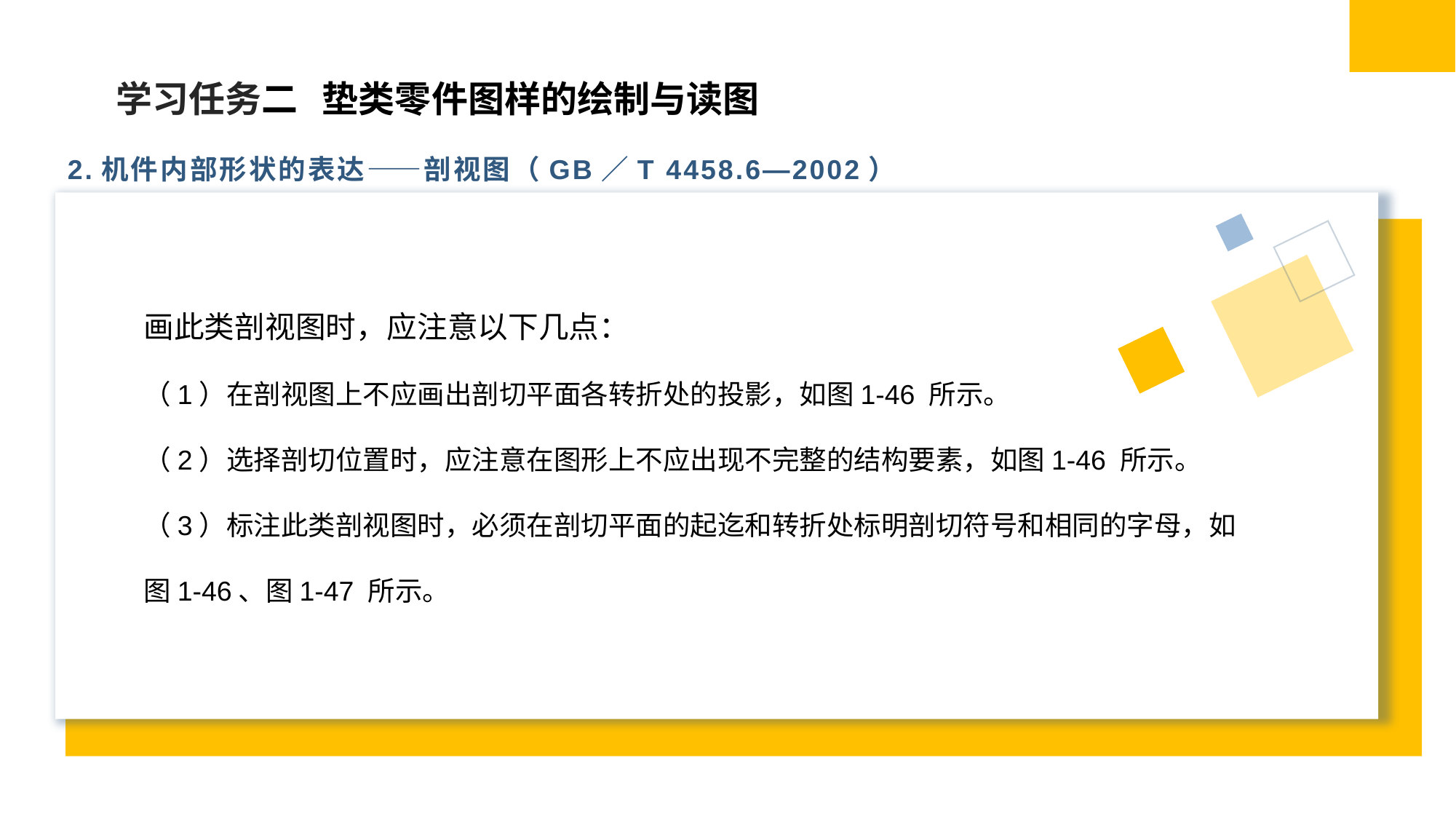

学习任务二   垫类零件图样的绘制与读图
2.机件内部形状的表达——剖视图（GB／T 4458.6—2002）
向视图

画此类剖视图时，应注意以下几点：
（1）在剖视图上不应画出剖切平面各转折处的投影，如图1-46 所示。
（2）选择剖切位置时，应注意在图形上不应出现不完整的结构要素，如图1-46 所示。
（3）标注此类剖视图时，必须在剖切平面的起迄和转折处标明剖切符号和相同的字母，如图1-46、图1-47 所示。